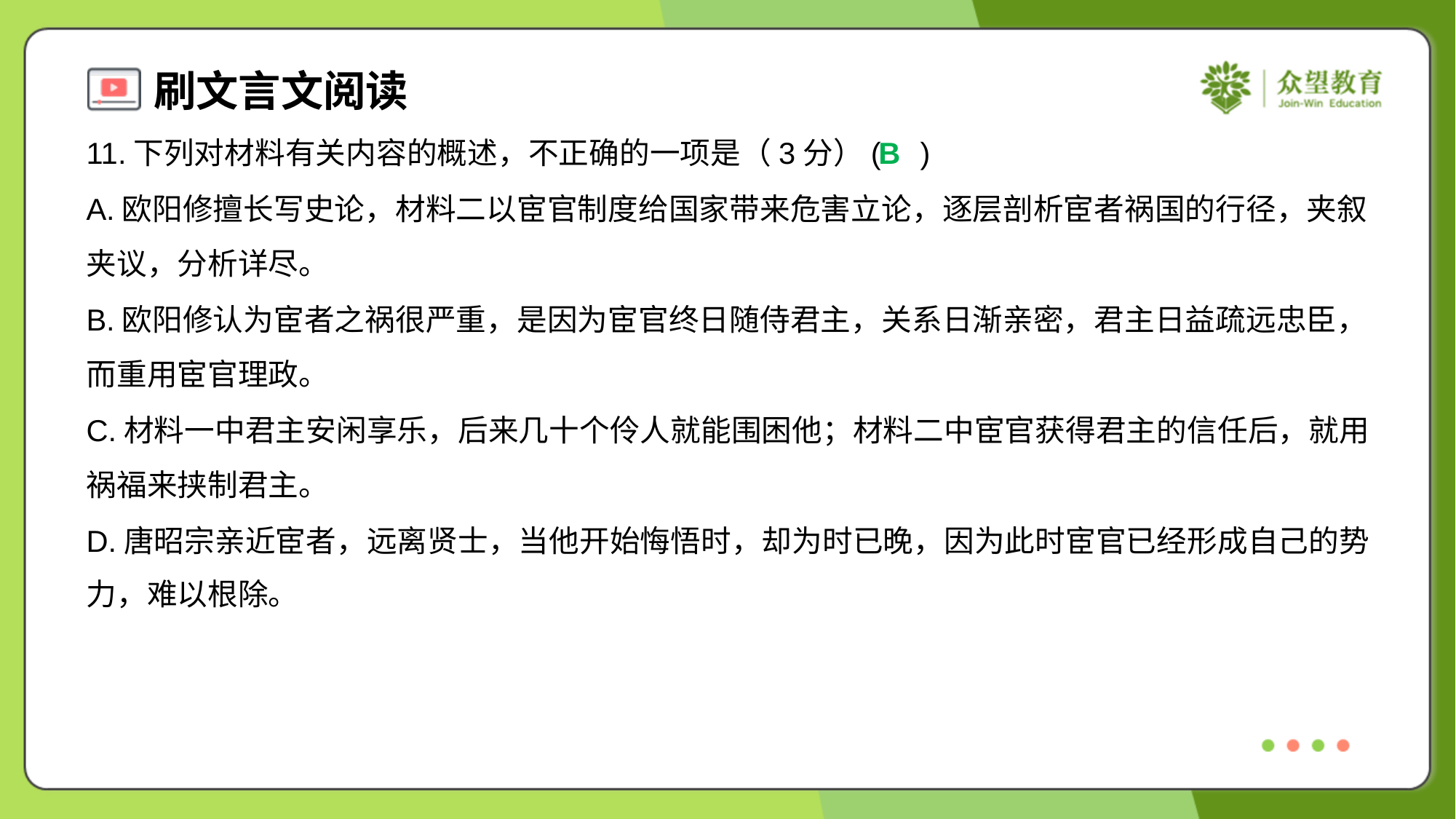

11.下列对材料有关内容的概述，不正确的一项是（3分）(     )
B
A.欧阳修擅长写史论，材料二以宦官制度给国家带来危害立论，逐层剖析宦者祸国的行径，夹叙
夹议，分析详尽。
B.欧阳修认为宦者之祸很严重，是因为宦官终日随侍君主，关系日渐亲密，君主日益疏远忠臣，
而重用宦官理政。
C.材料一中君主安闲享乐，后来几十个伶人就能围困他；材料二中宦官获得君主的信任后，就用
祸福来挟制君主。
D.唐昭宗亲近宦者，远离贤士，当他开始悔悟时，却为时已晚，因为此时宦官已经形成自己的势
力，难以根除。